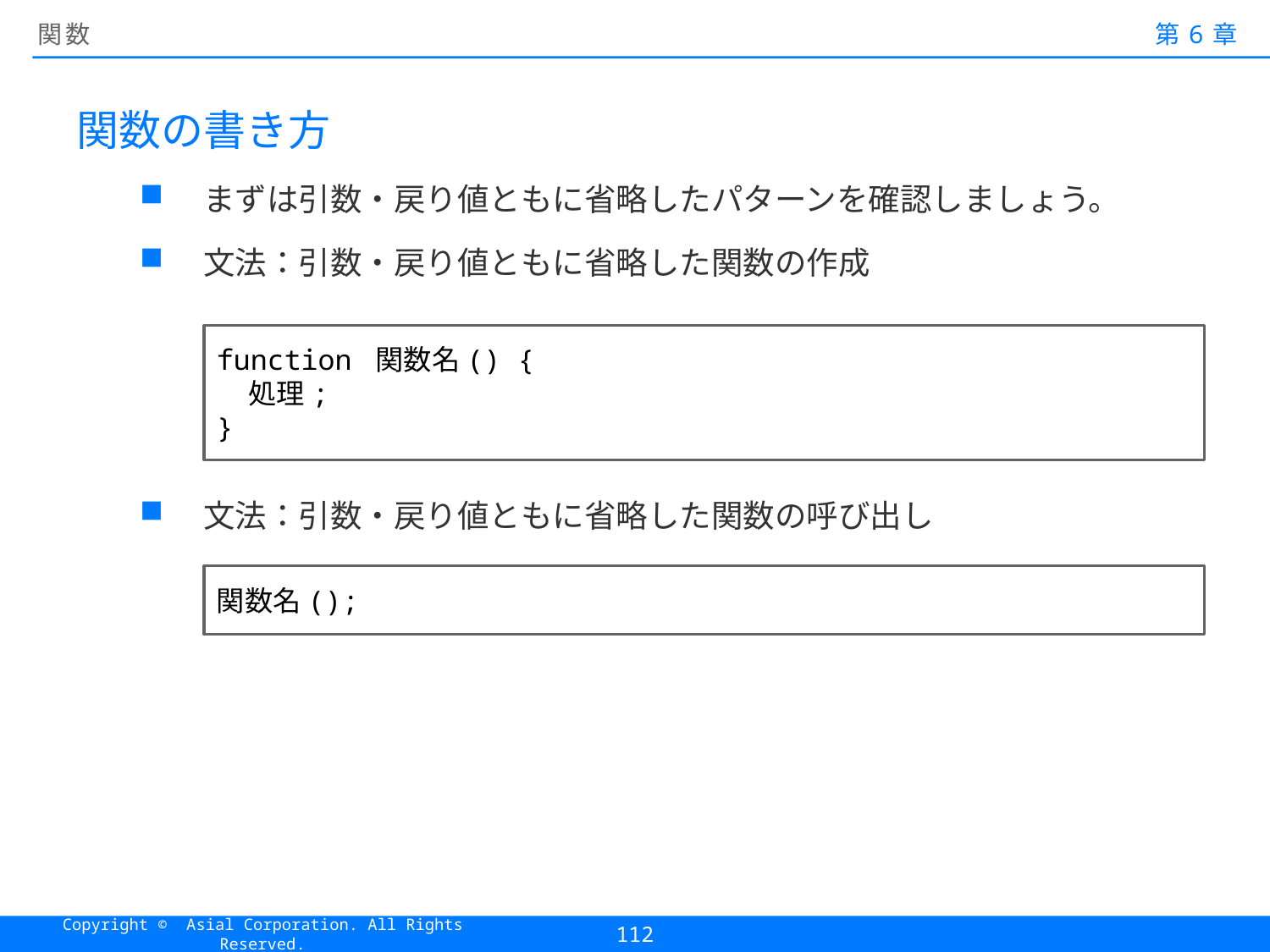

# 関数
第6章
関数の書き方
まずは引数・戻り値ともに省略したパターンを確認しましょう。
文法：引数・戻り値ともに省略した関数の作成

文法：引数・戻り値ともに省略した関数の呼び出し
function 関数名() {
    処理;
}
関数名();
112